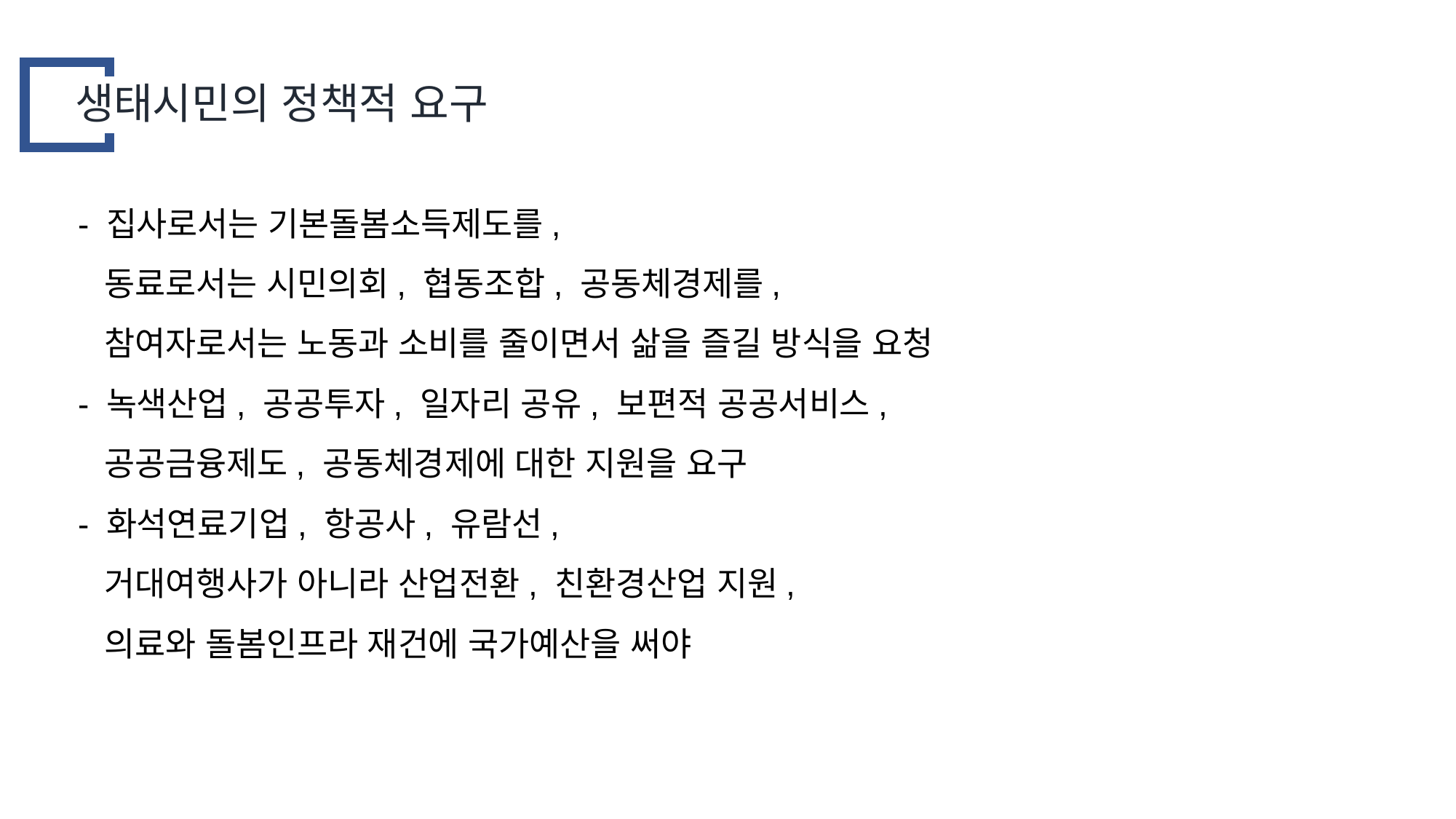

생태시민의 정책적 요구
- 집사로서는 기본돌봄소득제도를,
  동료로서는 시민의회, 협동조합, 공동체경제를,
  참여자로서는 노동과 소비를 줄이면서 삶을 즐길 방식을 요청
- 녹색산업, 공공투자, 일자리 공유, 보편적 공공서비스,
  공공금융제도, 공동체경제에 대한 지원을 요구
- 화석연료기업, 항공사, 유람선,
  거대여행사가 아니라 산업전환, 친환경산업 지원,
  의료와 돌봄인프라 재건에 국가예산을 써야